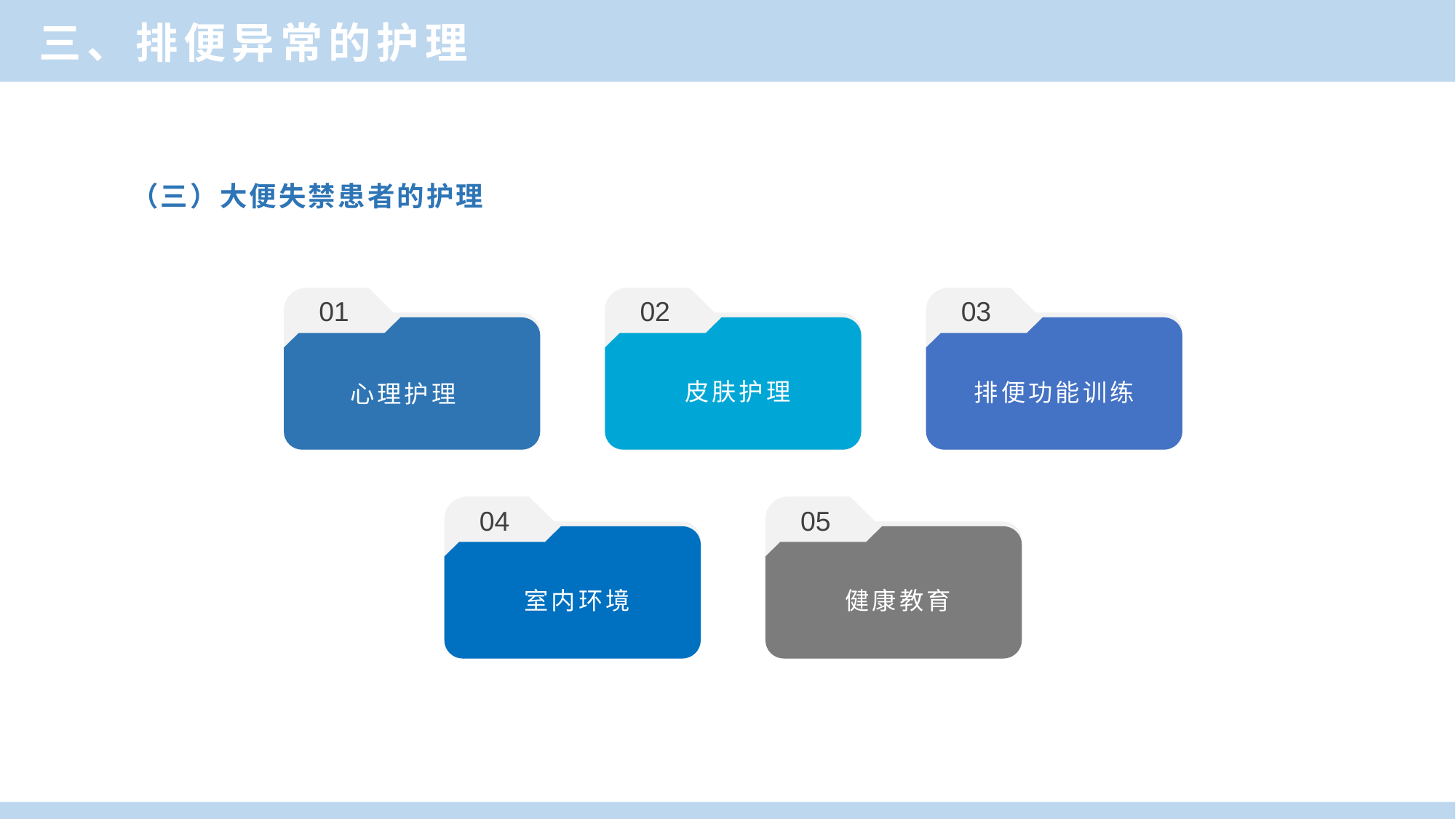

三、排便异常的护理
（三）大便失禁患者的护理

01
02
03

皮肤护理
排便功能训练
心理护理

04
05

室内环境
健康教育